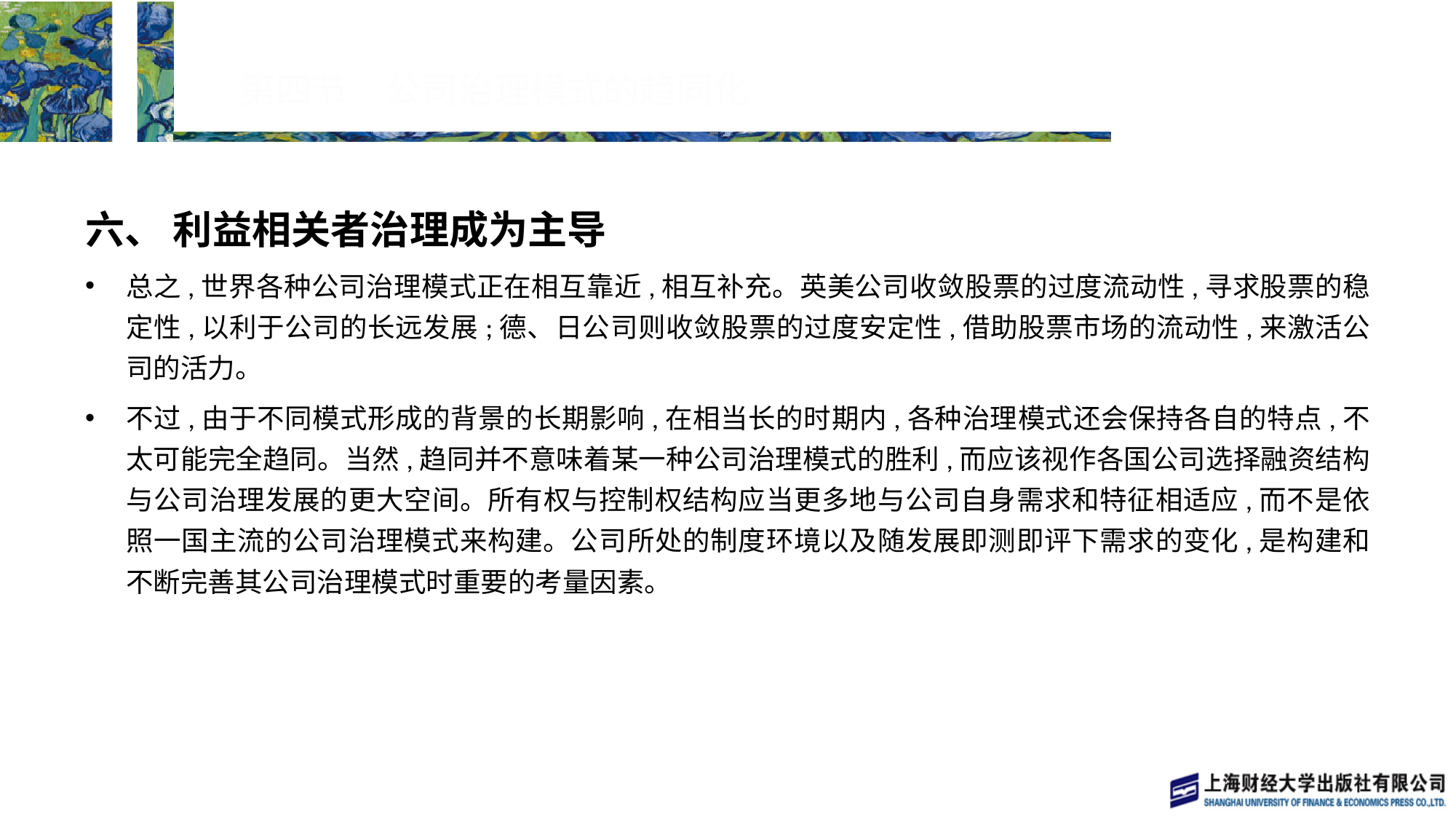

# 第四节　公司治理模式的趋同化
六、 利益相关者治理成为主导
总之,世界各种公司治理模式正在相互靠近,相互补充。英美公司收敛股票的过度流动性,寻求股票的稳定性,以利于公司的长远发展;德、日公司则收敛股票的过度安定性,借助股票市场的流动性,来激活公司的活力。
不过,由于不同模式形成的背景的长期影响,在相当长的时期内,各种治理模式还会保持各自的特点,不太可能完全趋同。当然,趋同并不意味着某一种公司治理模式的胜利,而应该视作各国公司选择融资结构与公司治理发展的更大空间。所有权与控制权结构应当更多地与公司自身需求和特征相适应,而不是依照一国主流的公司治理模式来构建。公司所处的制度环境以及随发展即测即评下需求的变化,是构建和不断完善其公司治理模式时重要的考量因素。